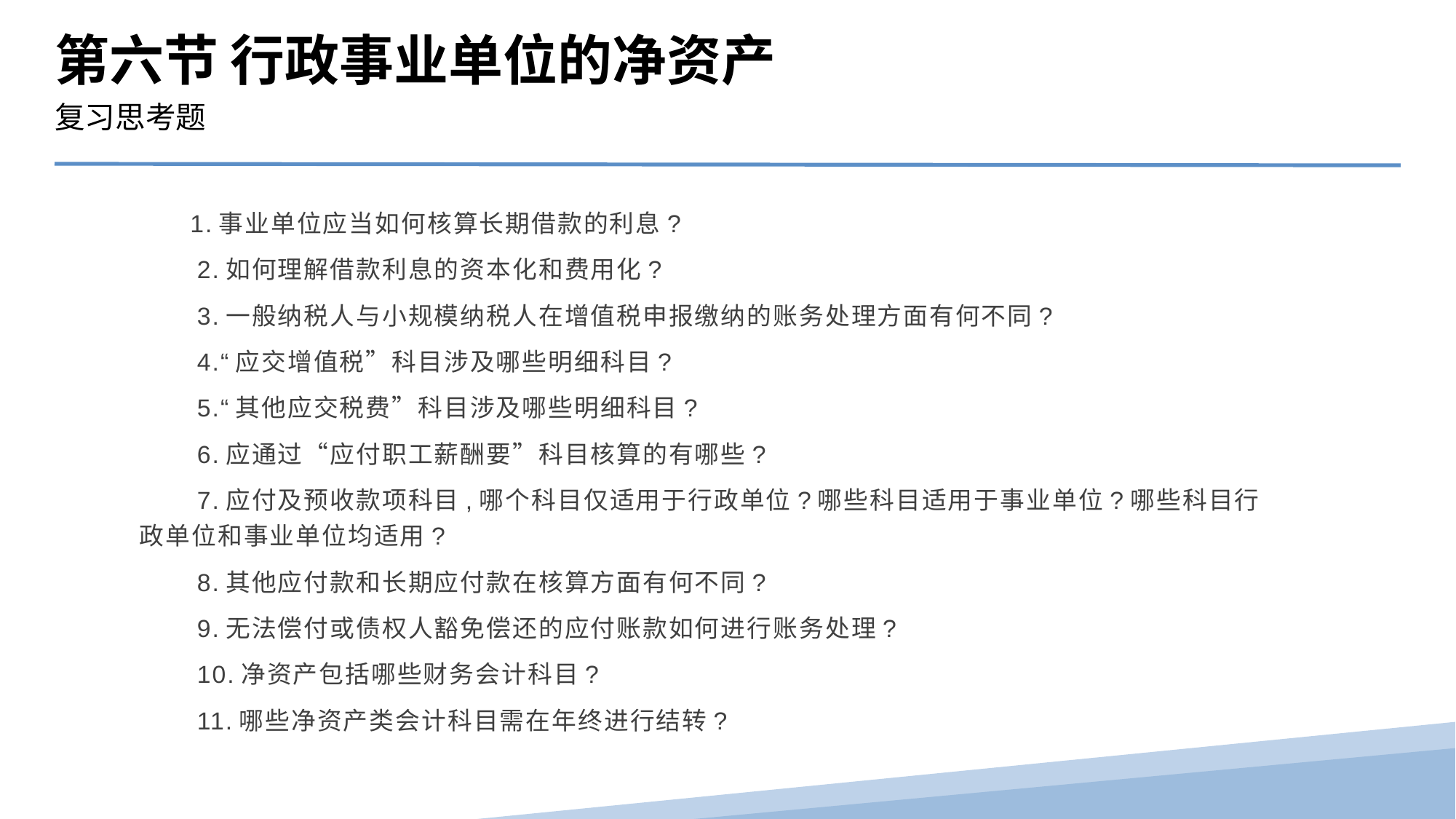

第六节 行政事业单位的净资产
复习思考题
      1.事业单位应当如何核算长期借款的利息?
　　2.如何理解借款利息的资本化和费用化?
　　3.一般纳税人与小规模纳税人在增值税申报缴纳的账务处理方面有何不同?
　　4.“应交增值税”科目涉及哪些明细科目?
　　5.“其他应交税费”科目涉及哪些明细科目?
　　6.应通过“应付职工薪酬要”科目核算的有哪些?
　　7.应付及预收款项科目,哪个科目仅适用于行政单位?哪些科目适用于事业单位?哪些科目行政单位和事业单位均适用?
　　8.其他应付款和长期应付款在核算方面有何不同?
　　9.无法偿付或债权人豁免偿还的应付账款如何进行账务处理?
　　10.净资产包括哪些财务会计科目?
　　11.哪些净资产类会计科目需在年终进行结转?